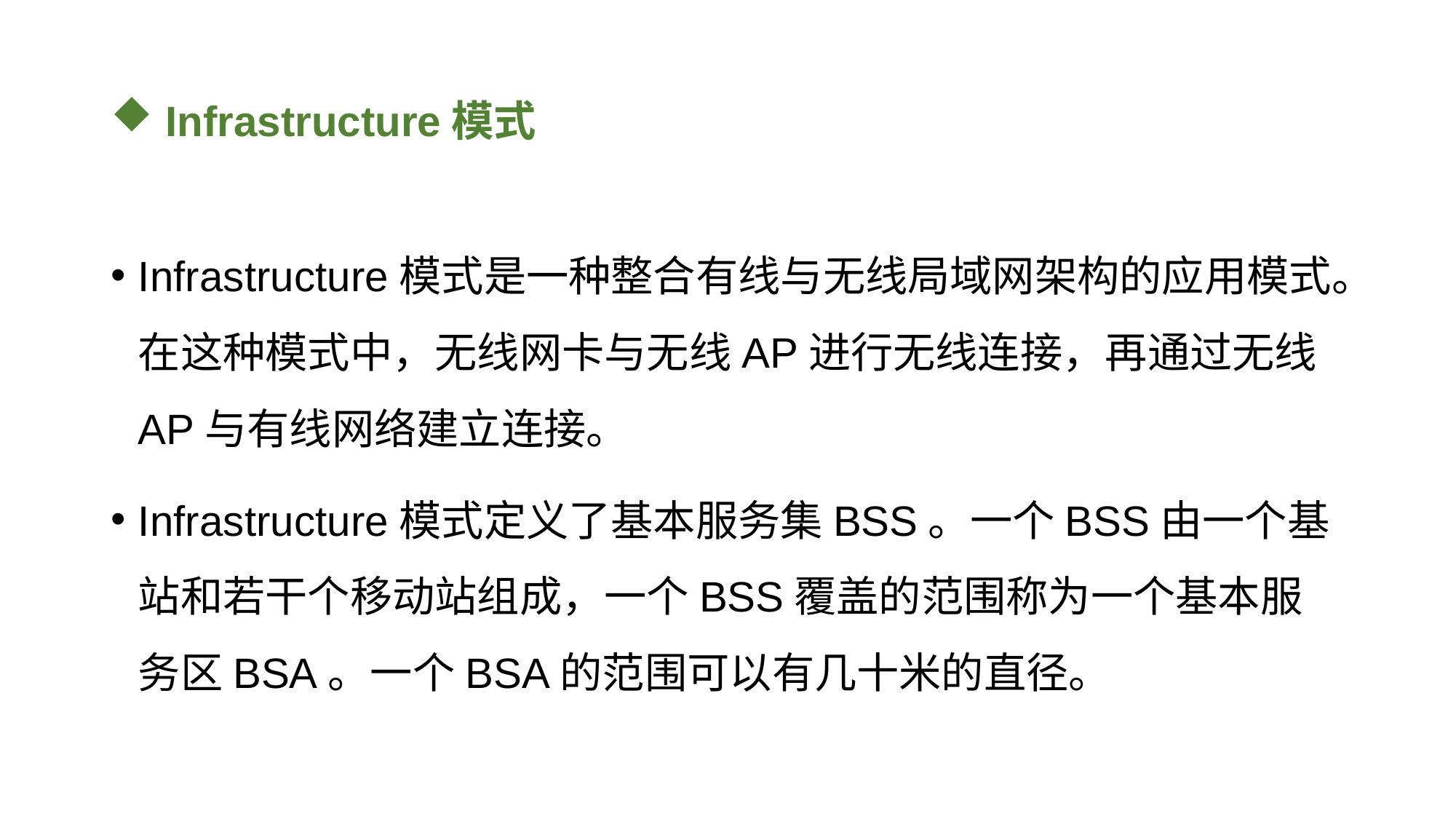

# Infrastructure模式
Infrastructure模式是一种整合有线与无线局域网架构的应用模式。在这种模式中，无线网卡与无线AP进行无线连接，再通过无线AP与有线网络建立连接。
Infrastructure模式定义了基本服务集BSS。一个BSS由一个基站和若干个移动站组成，一个BSS覆盖的范围称为一个基本服务区BSA。一个BSA的范围可以有几十米的直径。